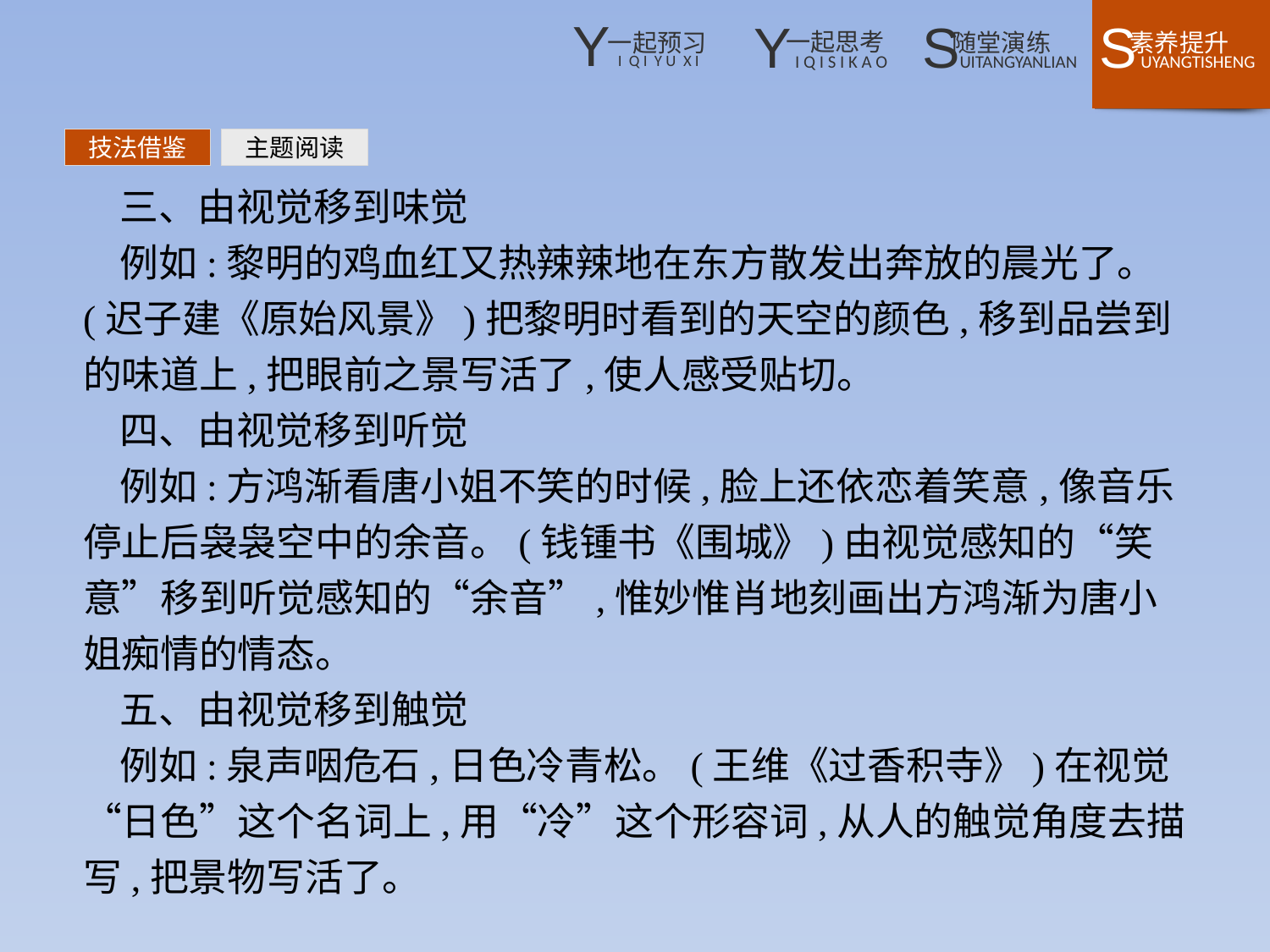

技法借鉴
主题阅读
三、由视觉移到味觉
例如:黎明的鸡血红又热辣辣地在东方散发出奔放的晨光了。(迟子建《原始风景》)把黎明时看到的天空的颜色,移到品尝到的味道上,把眼前之景写活了,使人感受贴切。
四、由视觉移到听觉
例如:方鸿渐看唐小姐不笑的时候,脸上还依恋着笑意,像音乐停止后袅袅空中的余音。(钱锺书《围城》)由视觉感知的“笑意”移到听觉感知的“余音”,惟妙惟肖地刻画出方鸿渐为唐小姐痴情的情态。
五、由视觉移到触觉
例如:泉声咽危石,日色冷青松。(王维《过香积寺》)在视觉“日色”这个名词上,用“冷”这个形容词,从人的触觉角度去描写,把景物写活了。